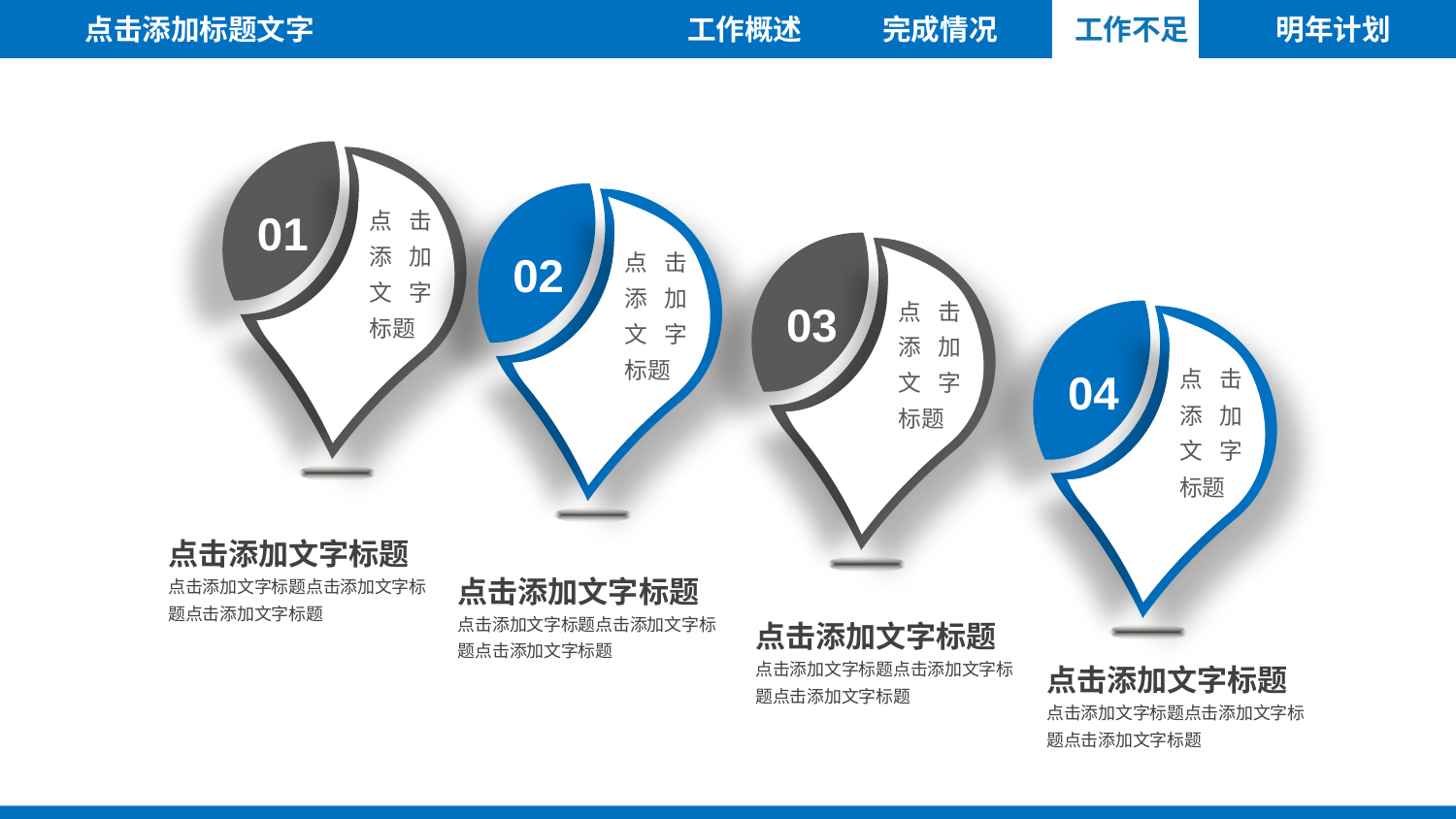

点击添加标题文字
完成情况
工作不足
明年计划
工作概述

01

点击添加文字标题
02

点击添加文字标题
03
点击添加文字标题

04
点击添加文字标题
点击添加文字标题
点击添加文字标题
点击添加文字标题点击添加文字标题点击添加文字标题
点击添加文字标题
点击添加文字标题点击添加文字标题点击添加文字标题
点击添加文字标题
点击添加文字标题点击添加文字标题点击添加文字标题
点击添加文字标题点击添加文字标题点击添加文字标题